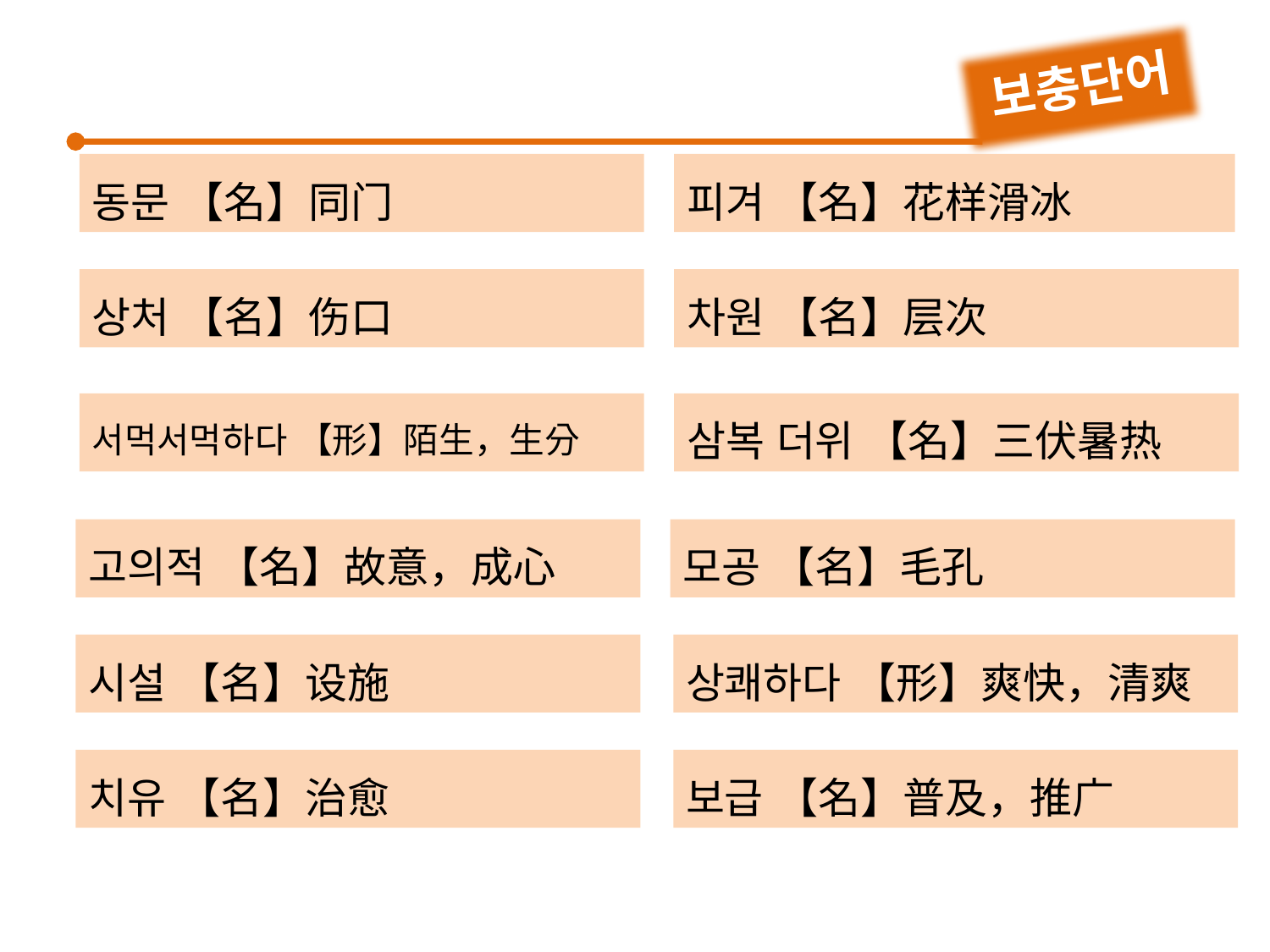

보충단어
동문 【名】同门
상처 【名】伤口
서먹서먹하다 【形】陌生，生分
고의적 【名】故意，成心
피겨 【名】花样滑冰
차원 【名】层次
삼복 더위 【名】三伏暑热
모공 【名】毛孔
시설 【名】设施
치유 【名】治愈
상쾌하다 【形】爽快，清爽
보급 【名】普及，推广